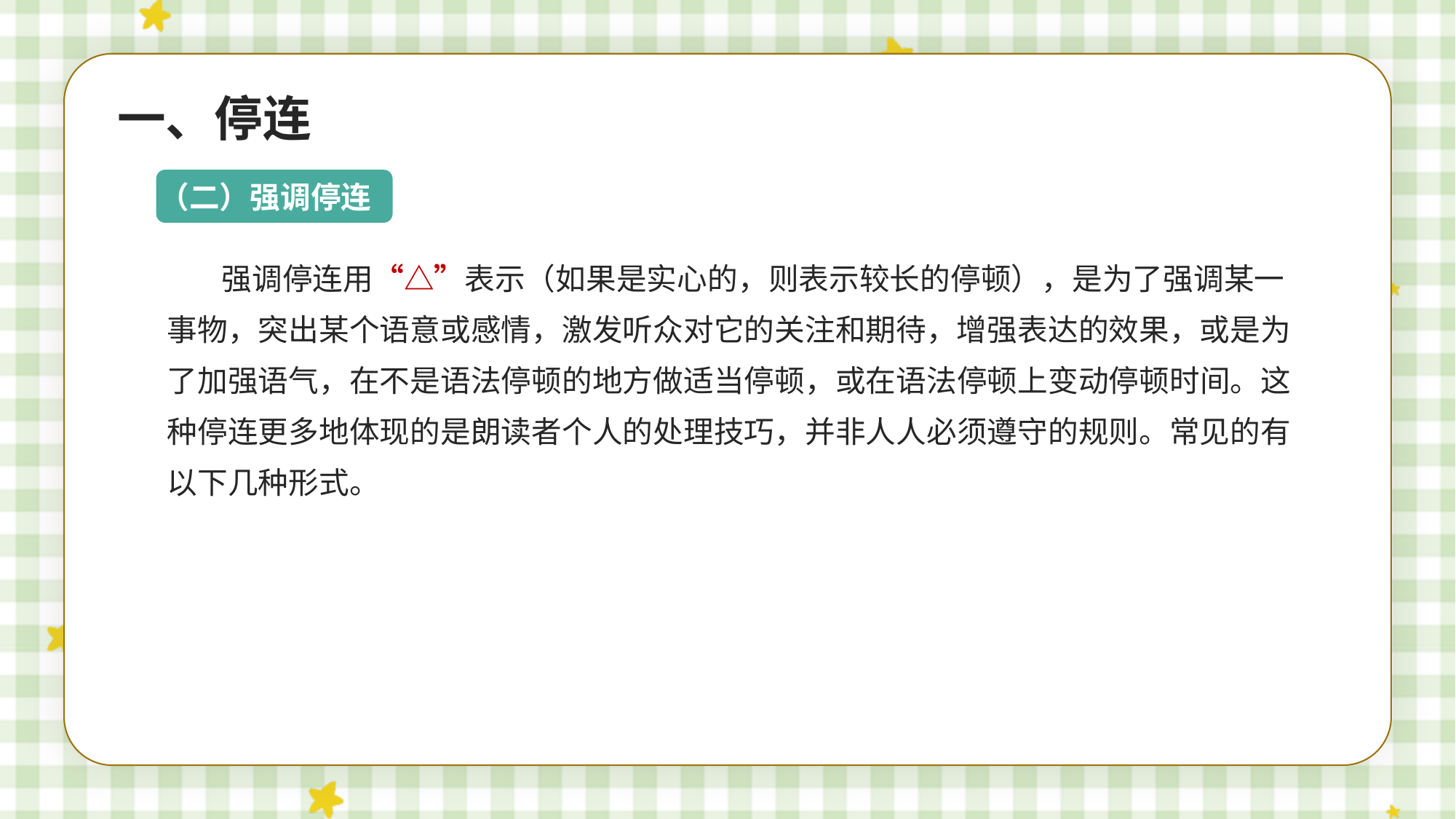

一、停连
（二）强调停连
强调停连用“△”表示（如果是实心的，则表示较长的停顿），是为了强调某一事物，突出某个语意或感情，激发听众对它的关注和期待，增强表达的效果，或是为了加强语气，在不是语法停顿的地方做适当停顿，或在语法停顿上变动停顿时间。这种停连更多地体现的是朗读者个人的处理技巧，并非人人必须遵守的规则。常见的有以下几种形式。